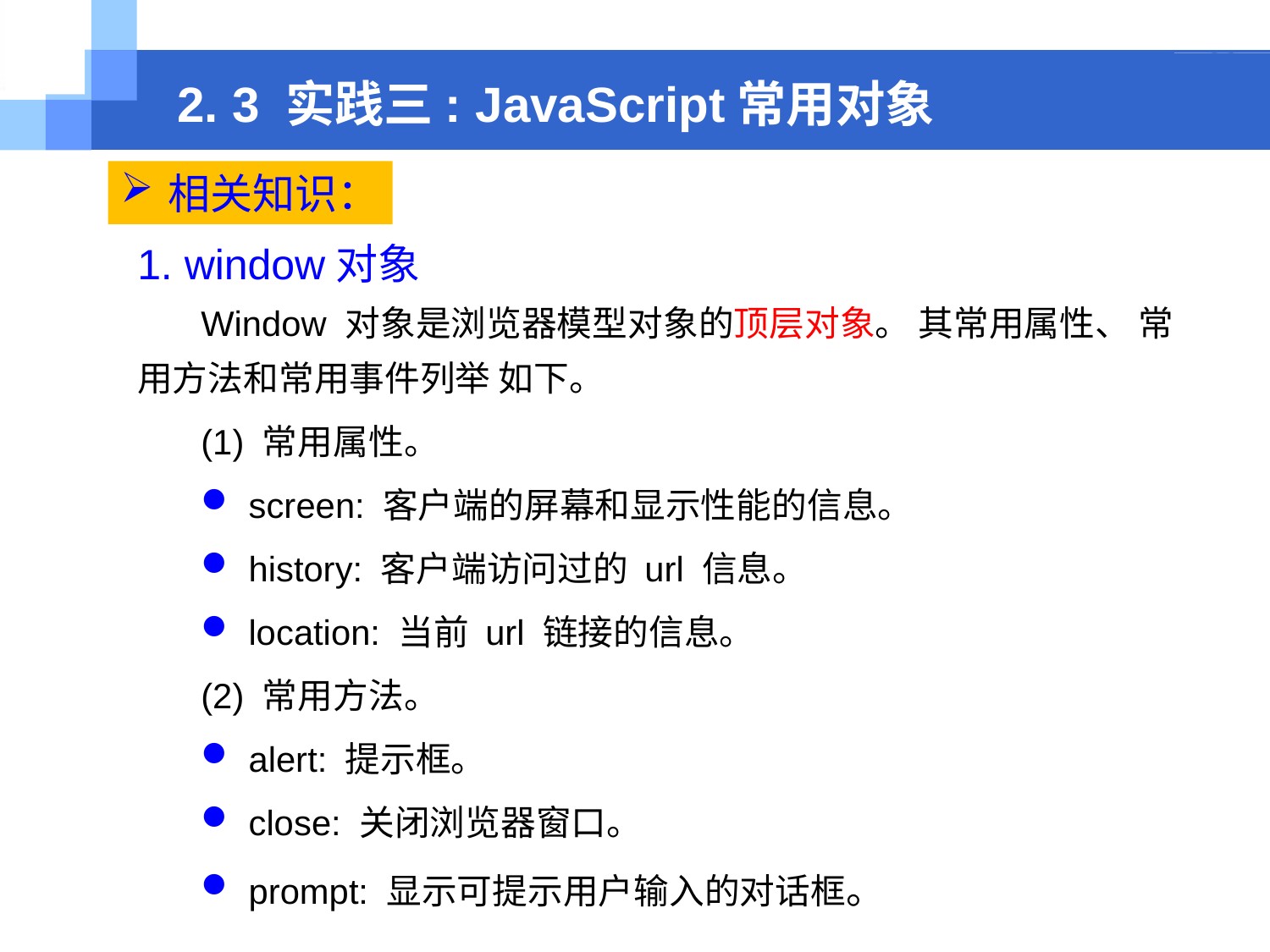

2. 3 实践三: JavaScript常用对象
相关知识：
1. window对象
Window 对象是浏览器模型对象的顶层对象。 其常用属性、 常用方法和常用事件列举 如下。
(1) 常用属性。
screen: 客户端的屏幕和显示性能的信息。
history: 客户端访问过的 url 信息。
location: 当前 url 链接的信息。
(2) 常用方法。
alert: 提示框。
close: 关闭浏览器窗口。
prompt: 显示可提示用户输入的对话框。